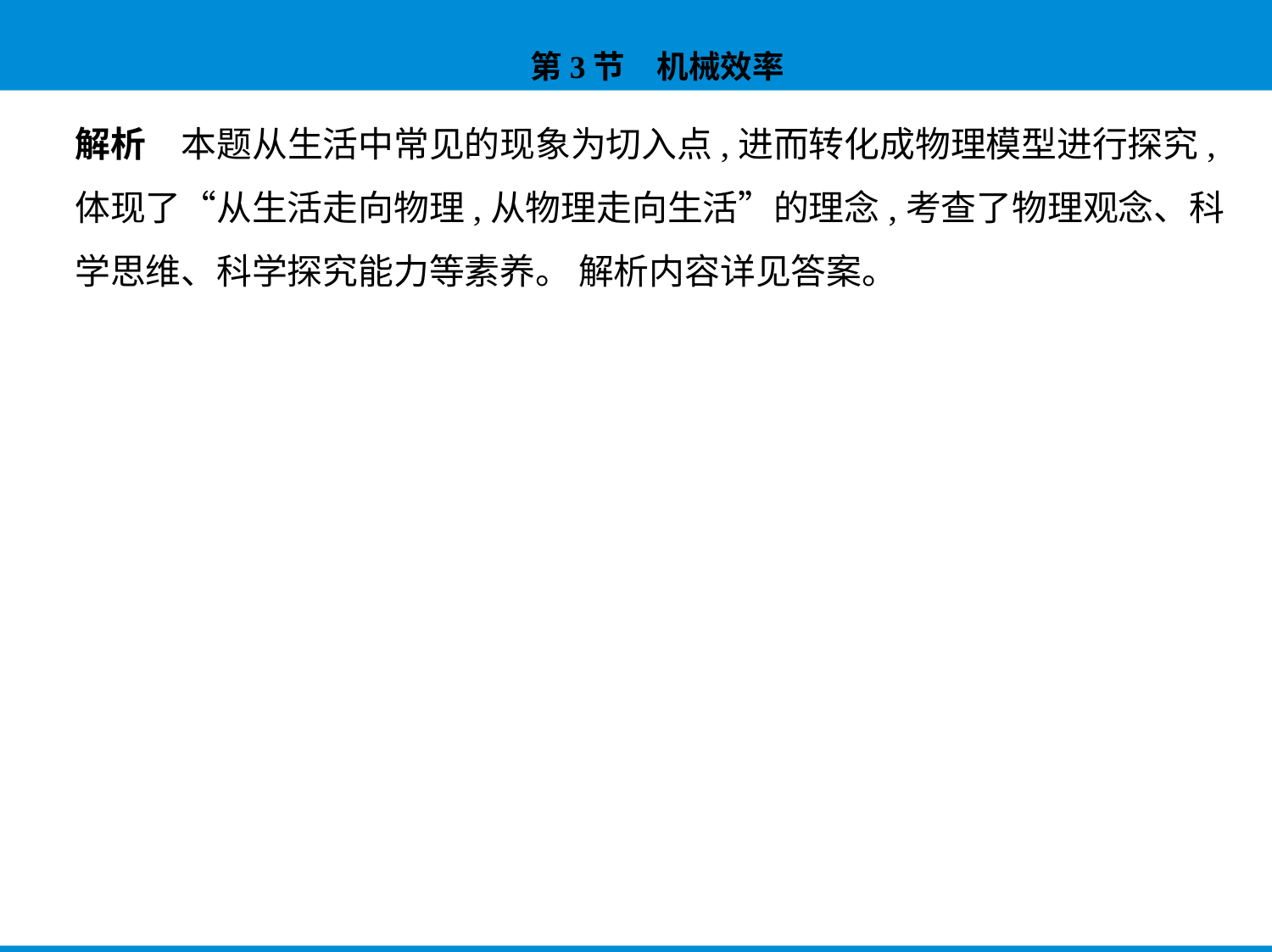

解析　本题从生活中常见的现象为切入点,进而转化成物理模型进行探究,
体现了“从生活走向物理,从物理走向生活”的理念,考查了物理观念、科
学思维、科学探究能力等素养。 解析内容详见答案。